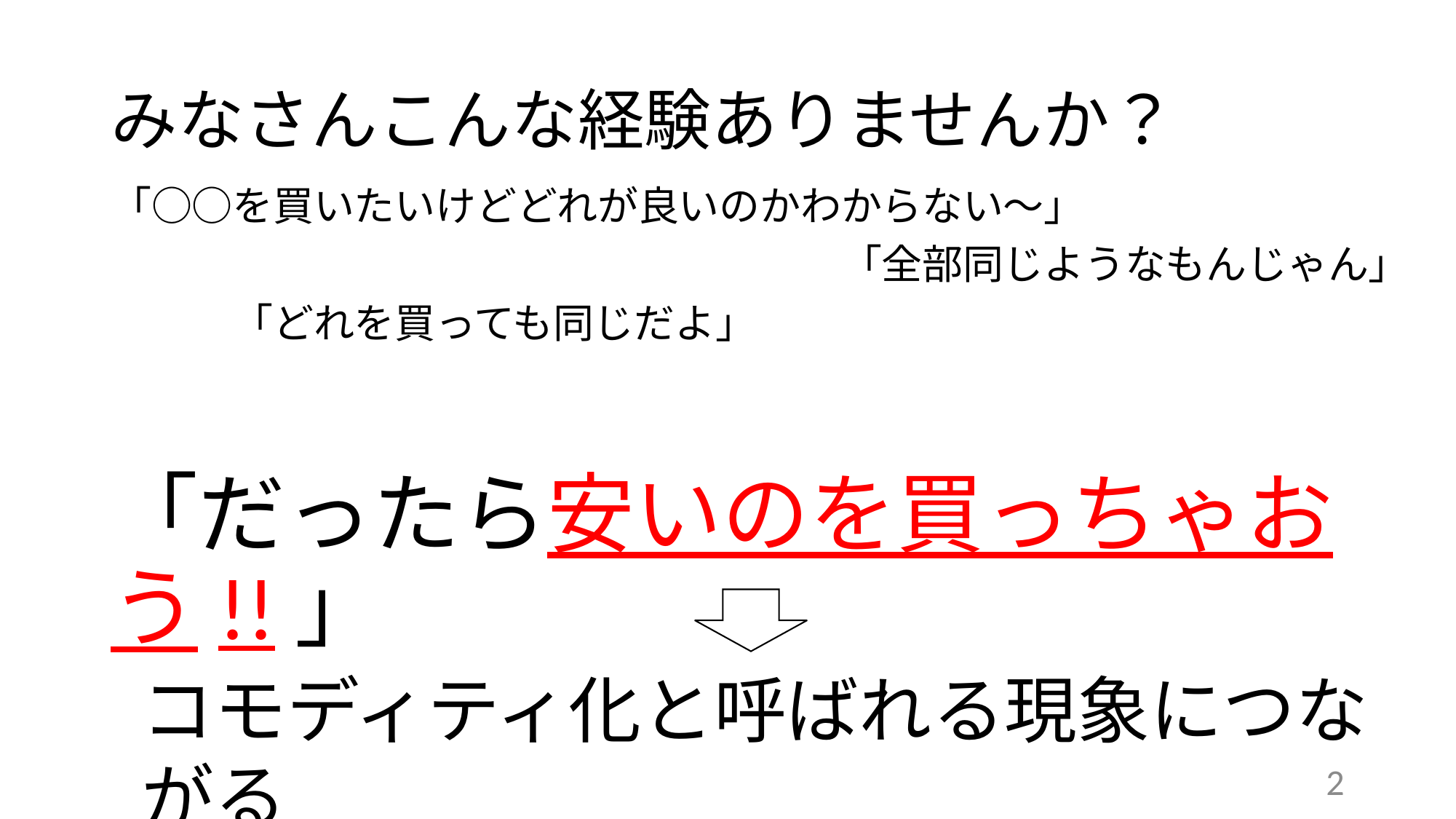

# みなさんこんな経験ありませんか？
「○○を買いたいけどどれが良いのかわからない～」
　　　　　　　　　　　　　　　　　　「全部同じようなもんじゃん」
　　　「どれを買っても同じだよ」

「だったら安いのを買っちゃおう!!」

コモディティ化と呼ばれる現象につながる
2